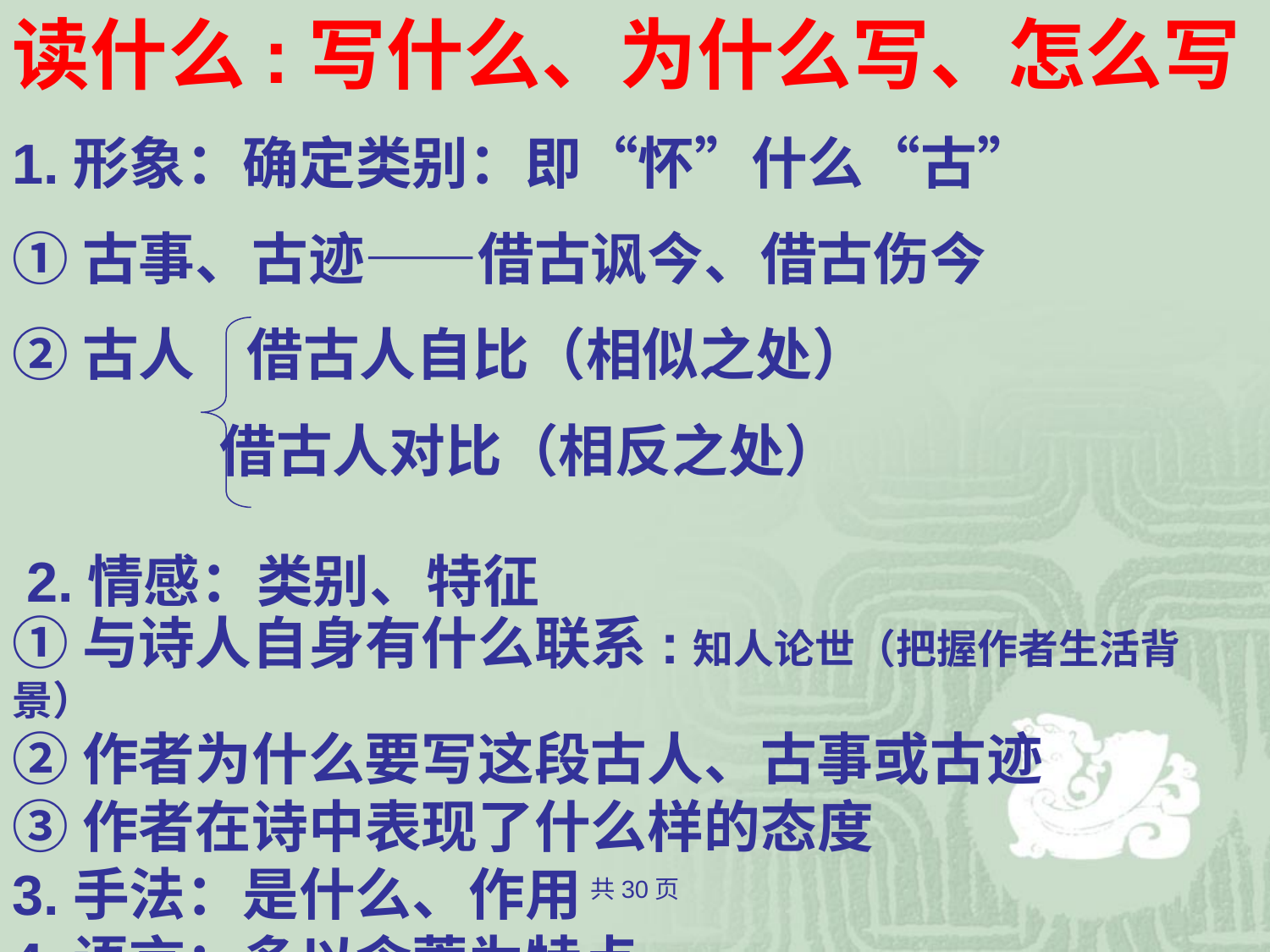

读什么:写什么、为什么写、怎么写
1.形象：确定类别：即“怀”什么“古”
①古事、古迹——借古讽今、借古伤今
②古人    借古人自比（相似之处）
               借古人对比（相反之处）

①与诗人自身有什么联系:知人论世（把握作者生活背景）
②作者为什么要写这段古人、古事或古迹
③作者在诗中表现了什么样的态度
3.手法：是什么、作用
4.语言：多以含蓄为特点
2.情感：类别、特征
共30页
11